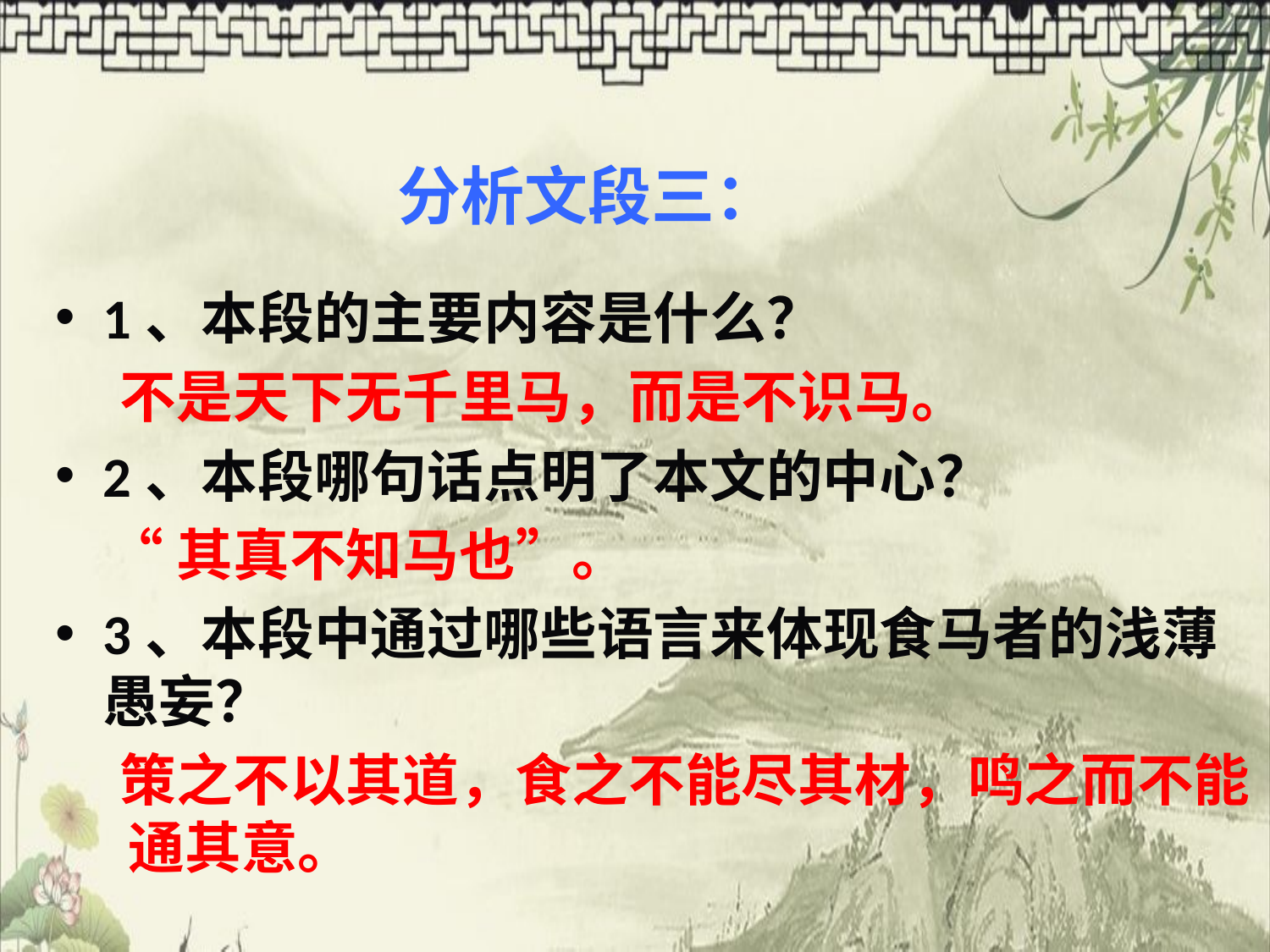

# 分析文段三：
1、本段的主要内容是什么？
    不是天下无千里马，而是不识马。
2、本段哪句话点明了本文的中心？
    “其真不知马也”。
3、本段中通过哪些语言来体现食马者的浅薄愚妄？
    策之不以其道，食之不能尽其材，鸣之而不能   通其意。